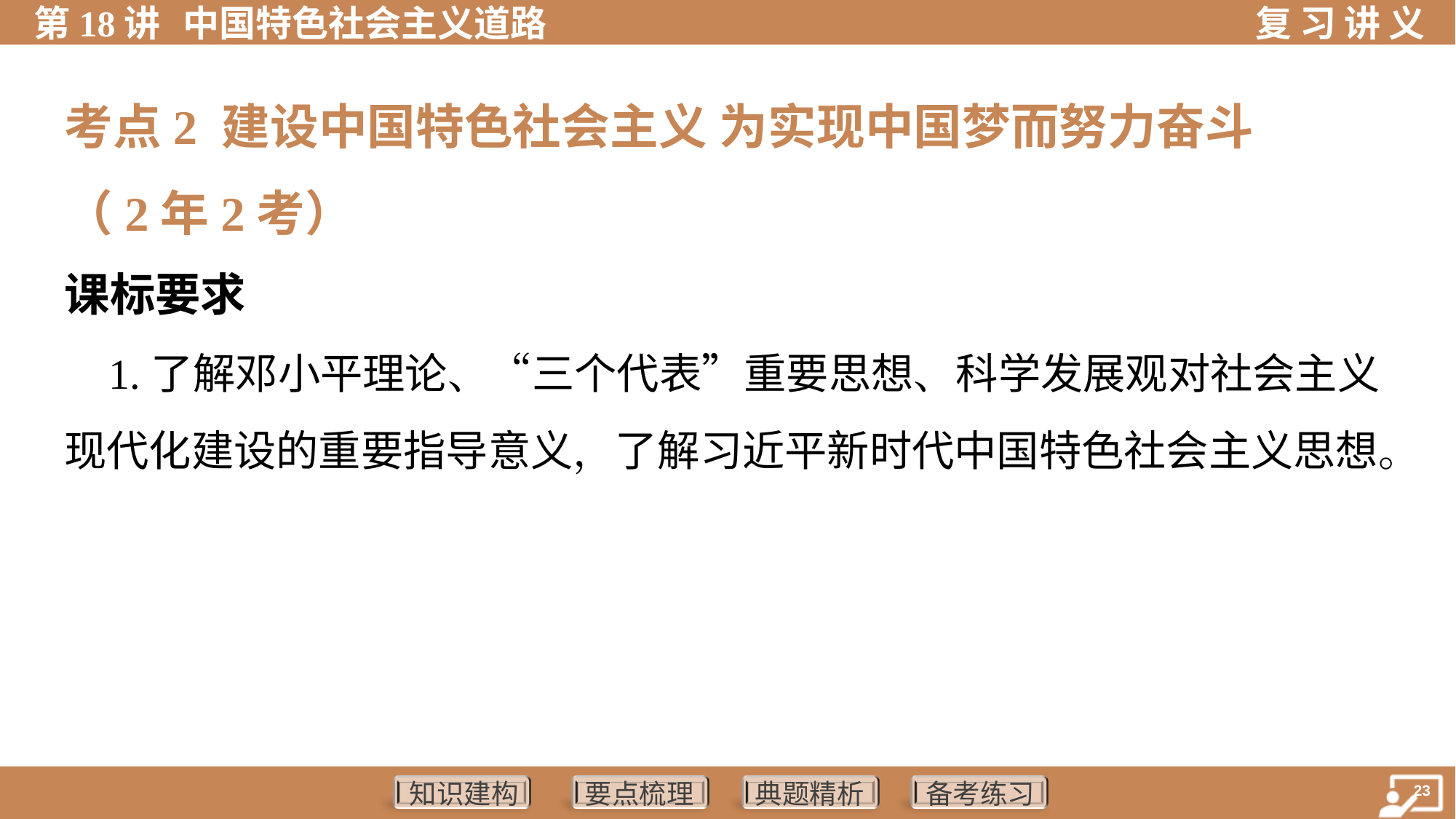

考点2 建设中国特色社会主义 为实现中国梦而努力奋斗
（2年2考）
课标要求
    1.了解邓小平理论、“三个代表”重要思想、科学发展观对社会主义
现代化建设的重要指导意义，了解习近平新时代中国特色社会主义思想。